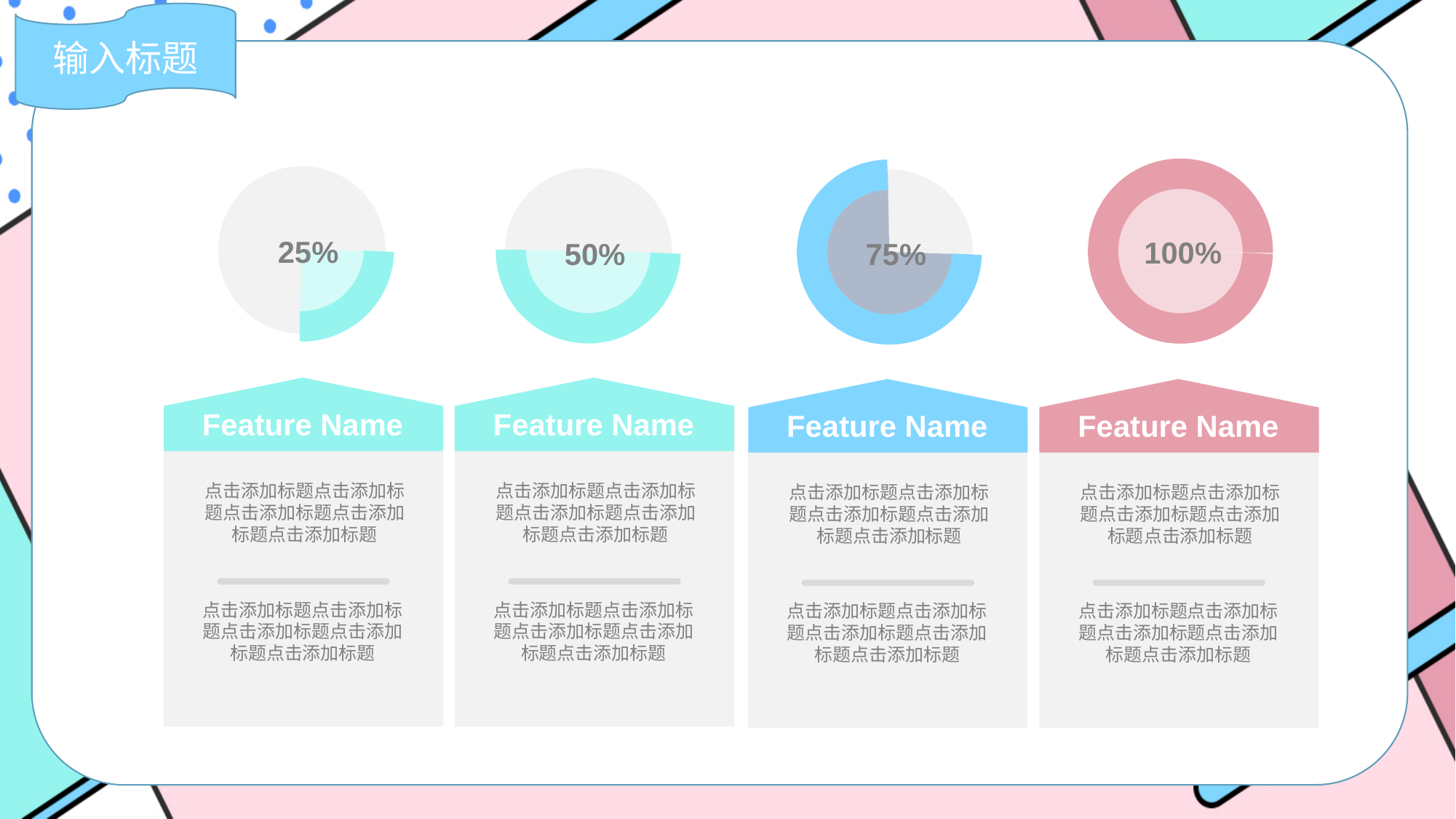

输入标题

25%

50%

100%

75%

Feature Name
点击添加标题点击添加标题点击添加标题点击添加标题点击添加标题

点击添加标题点击添加标题点击添加标题点击添加标题点击添加标题

Feature Name
点击添加标题点击添加标题点击添加标题点击添加标题点击添加标题

点击添加标题点击添加标题点击添加标题点击添加标题点击添加标题

Feature Name
点击添加标题点击添加标题点击添加标题点击添加标题点击添加标题

点击添加标题点击添加标题点击添加标题点击添加标题点击添加标题

Feature Name
点击添加标题点击添加标题点击添加标题点击添加标题点击添加标题

点击添加标题点击添加标题点击添加标题点击添加标题点击添加标题